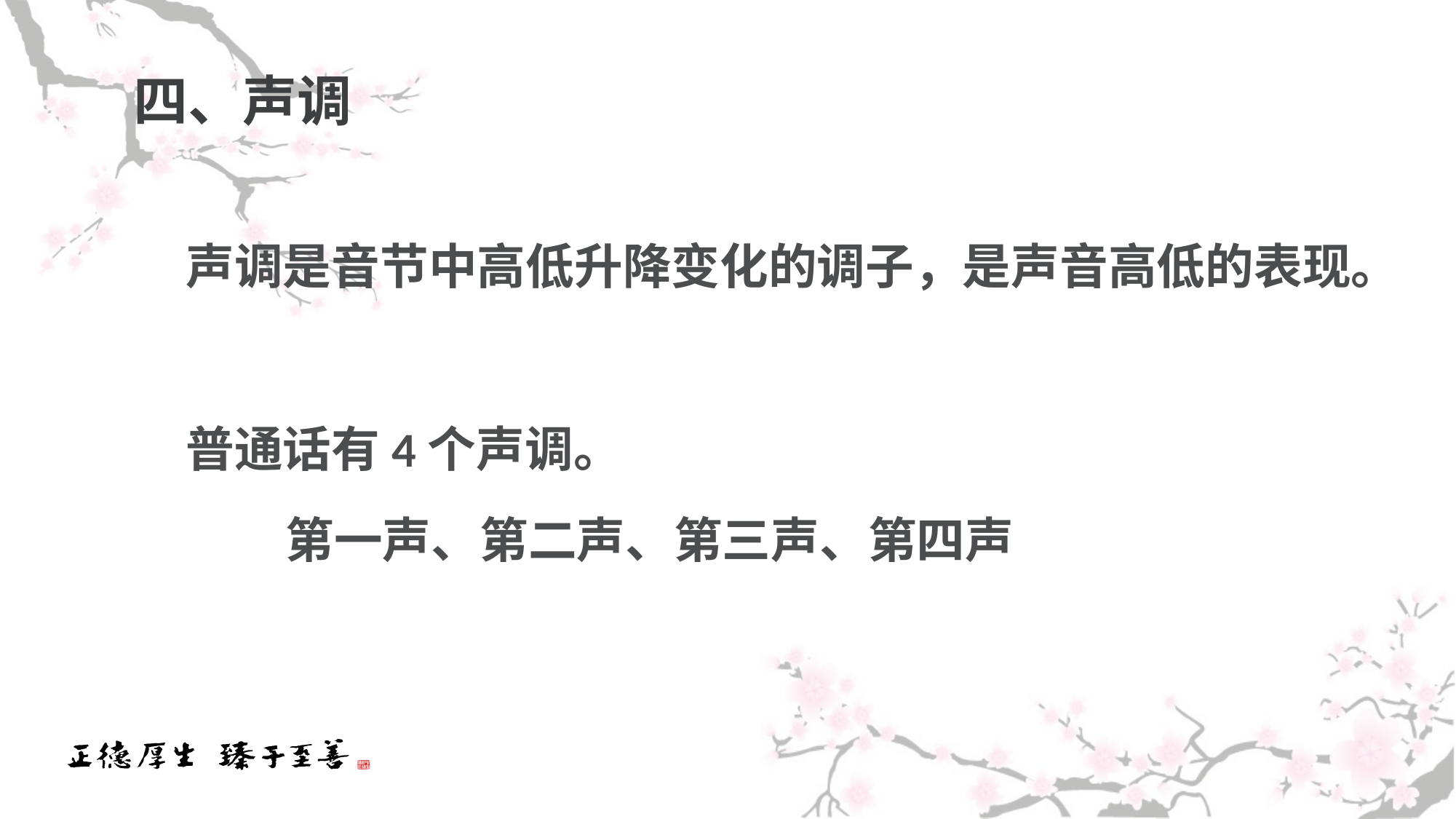

# 四、声调
        声调是音节中高低升降变化的调子，是声音高低的表现。

        普通话有4个声调。
                 第一声、第二声、第三声、第四声